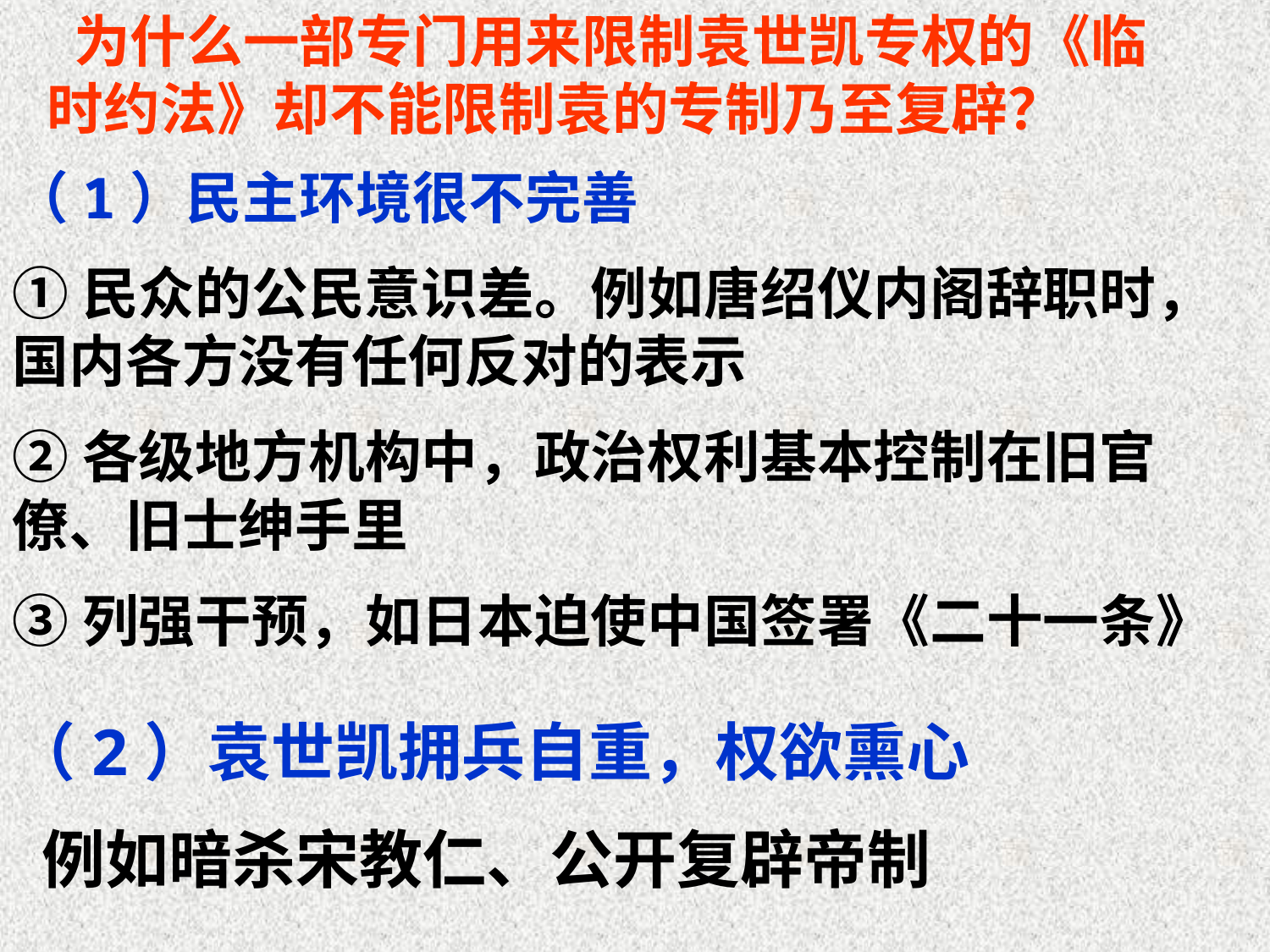

为什么一部专门用来限制袁世凯专权的《临时约法》却不能限制袁的专制乃至复辟？
（1）民主环境很不完善
①民众的公民意识差。例如唐绍仪内阁辞职时，国内各方没有任何反对的表示
②各级地方机构中，政治权利基本控制在旧官僚、旧士绅手里
③列强干预，如日本迫使中国签署《二十一条》
（2）袁世凯拥兵自重，权欲熏心
 例如暗杀宋教仁、公开复辟帝制